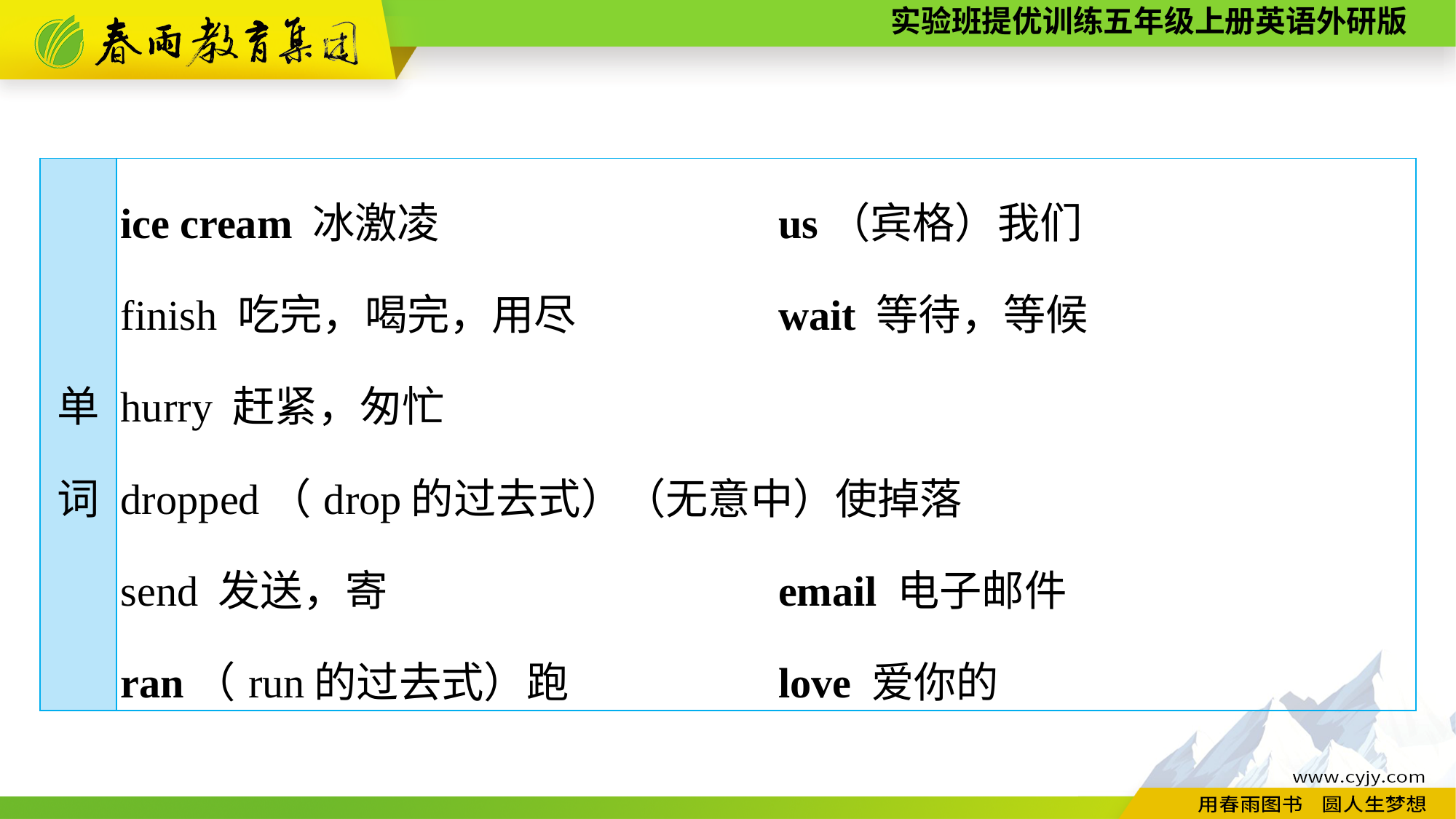

| 单 词 | ice cream 冰激凌 us（宾格）我们 finish 吃完，喝完，用尽 wait 等待，等候 hurry 赶紧，匆忙 dropped（drop的过去式）（无意中）使掉落 send 发送，寄 email 电子邮件 ran（run的过去式）跑 love 爱你的 |
| --- | --- |